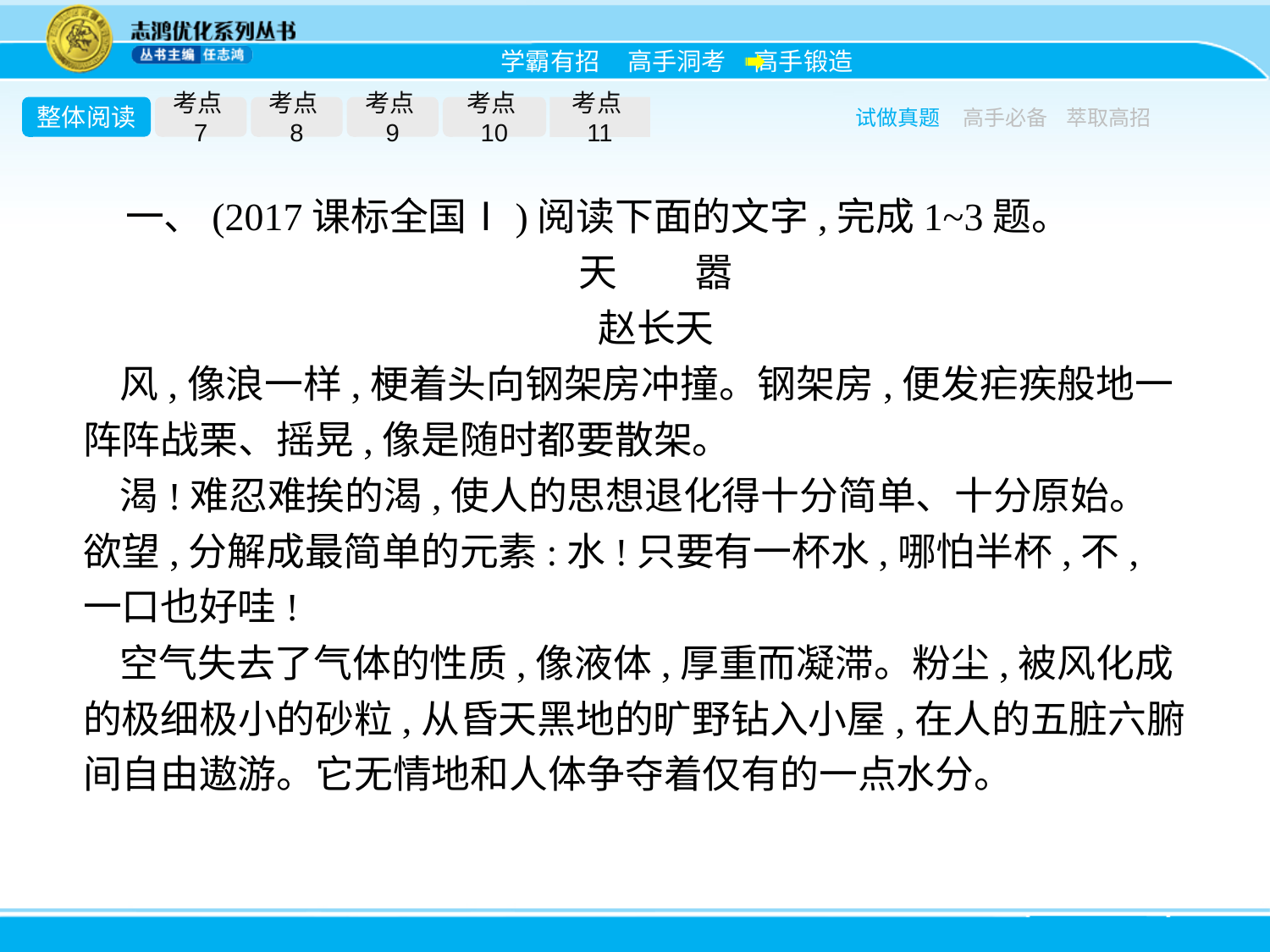

整体阅读
考点7
考点8
考点9
考点10
考点11
试做真题
高手必备
萃取高招
一、(2017课标全国Ⅰ)阅读下面的文字,完成1~3题。
天　　嚣
赵长天
风,像浪一样,梗着头向钢架房冲撞。钢架房,便发疟疾般地一阵阵战栗、摇晃,像是随时都要散架。
渴!难忍难挨的渴,使人的思想退化得十分简单、十分原始。欲望,分解成最简单的元素:水!只要有一杯水,哪怕半杯,不,一口也好哇!
空气失去了气体的性质,像液体,厚重而凝滞。粉尘,被风化成的极细极小的砂粒,从昏天黑地的旷野钻入小屋,在人的五脏六腑间自由遨游。它无情地和人体争夺着仅有的一点水分。